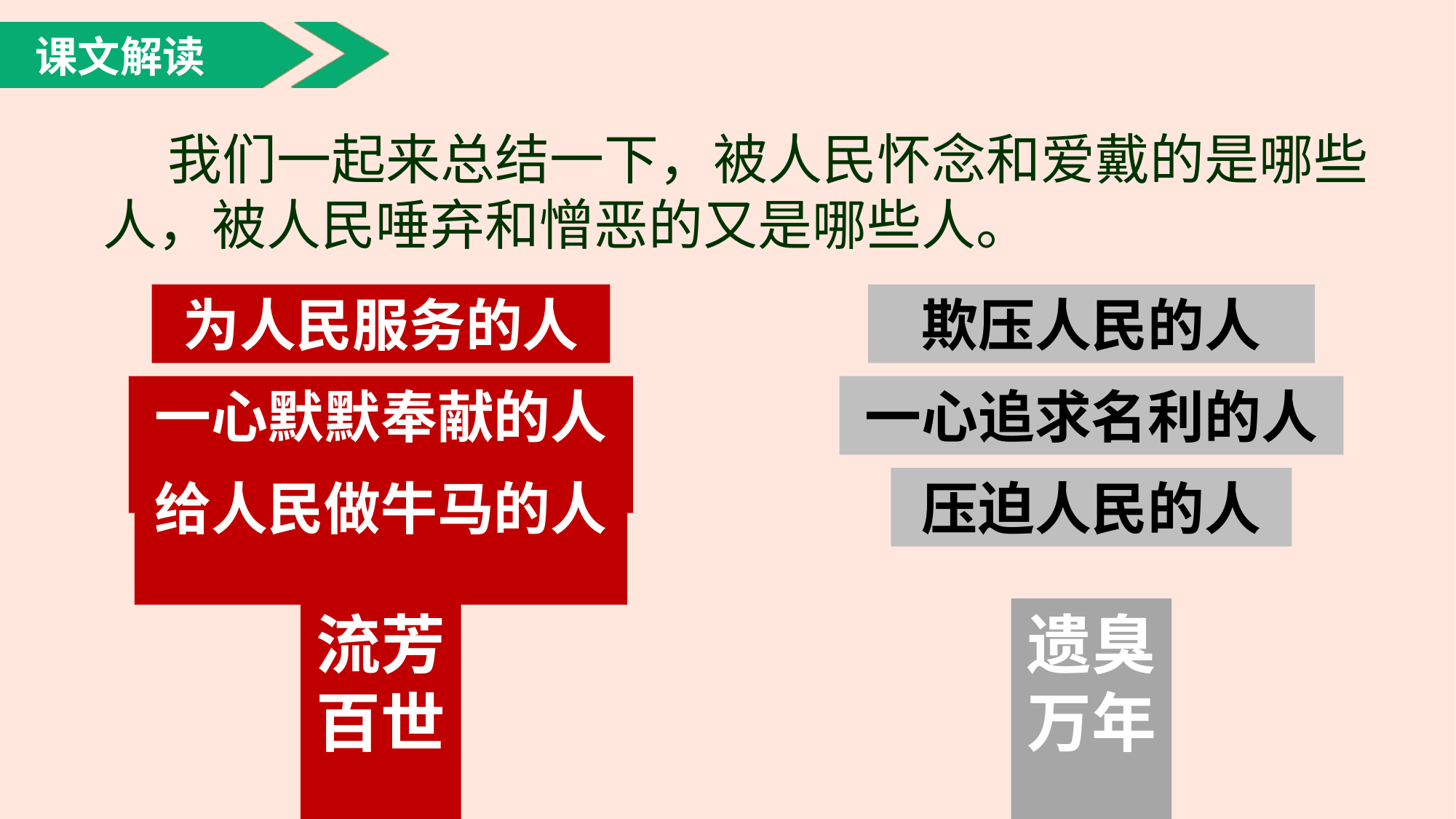

课文解读
    我们一起来总结一下，被人民怀念和爱戴的是哪些人，被人民唾弃和憎恶的又是哪些人。
为人民服务的人
欺压人民的人
一心默默奉献的人
一心追求名利的人
给人民做牛马的人
压迫人民的人
流芳百世
遗臭
万年